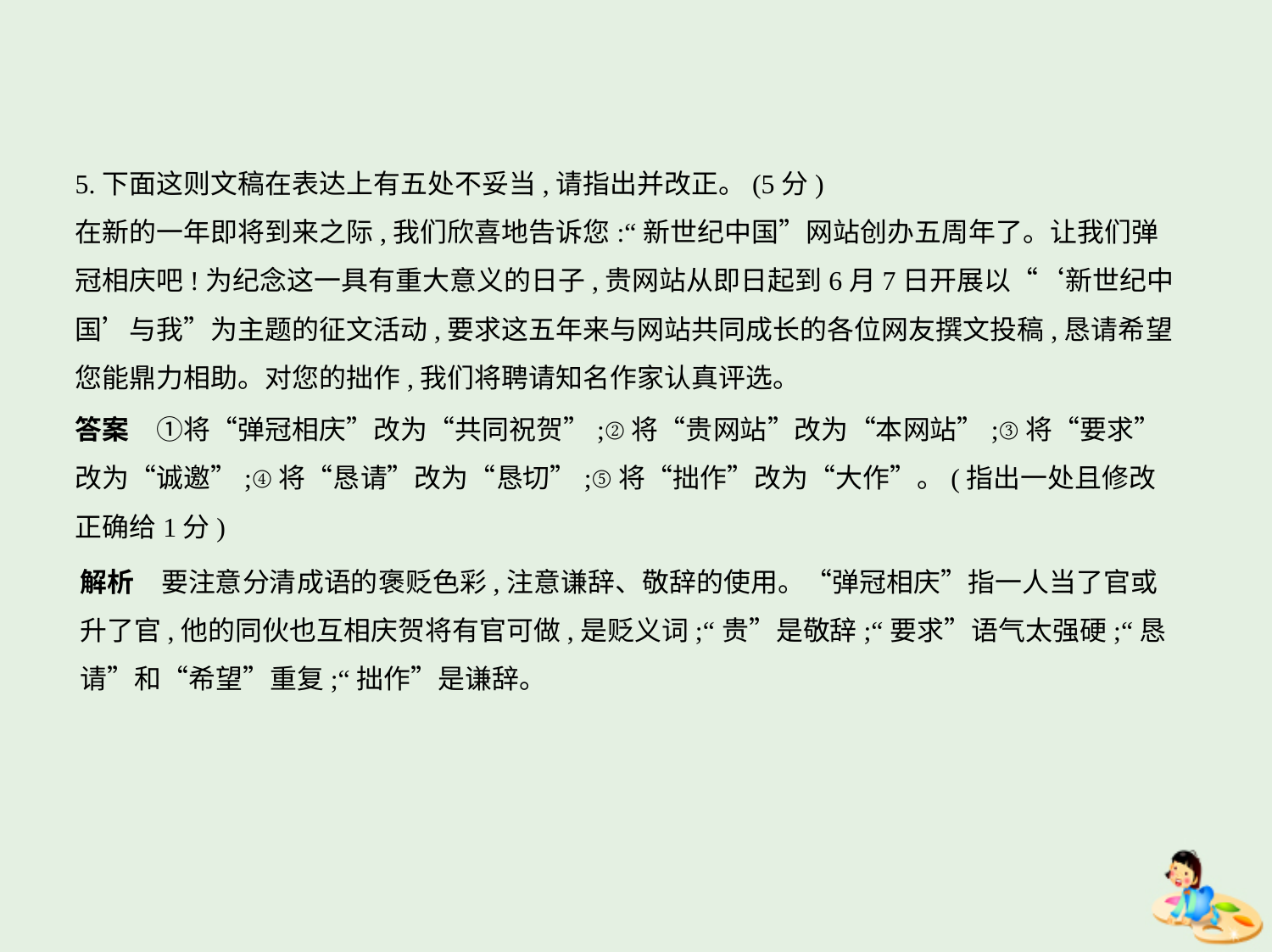

5.下面这则文稿在表达上有五处不妥当,请指出并改正。(5分)
在新的一年即将到来之际,我们欣喜地告诉您:“新世纪中国”网站创办五周年了。让我们弹
冠相庆吧!为纪念这一具有重大意义的日子,贵网站从即日起到6月7日开展以“‘新世纪中
国’与我”为主题的征文活动,要求这五年来与网站共同成长的各位网友撰文投稿,恳请希望
您能鼎力相助。对您的拙作,我们将聘请知名作家认真评选。
答案　①将“弹冠相庆”改为“共同祝贺”;②将“贵网站”改为“本网站”;③将“要求”
改为“诚邀”;④将“恳请”改为“恳切”;⑤将“拙作”改为“大作”。(指出一处且修改
正确给1分)
解析　要注意分清成语的褒贬色彩,注意谦辞、敬辞的使用。“弹冠相庆”指一人当了官或
升了官,他的同伙也互相庆贺将有官可做,是贬义词;“贵”是敬辞;“要求”语气太强硬;“恳
请”和“希望”重复;“拙作”是谦辞。